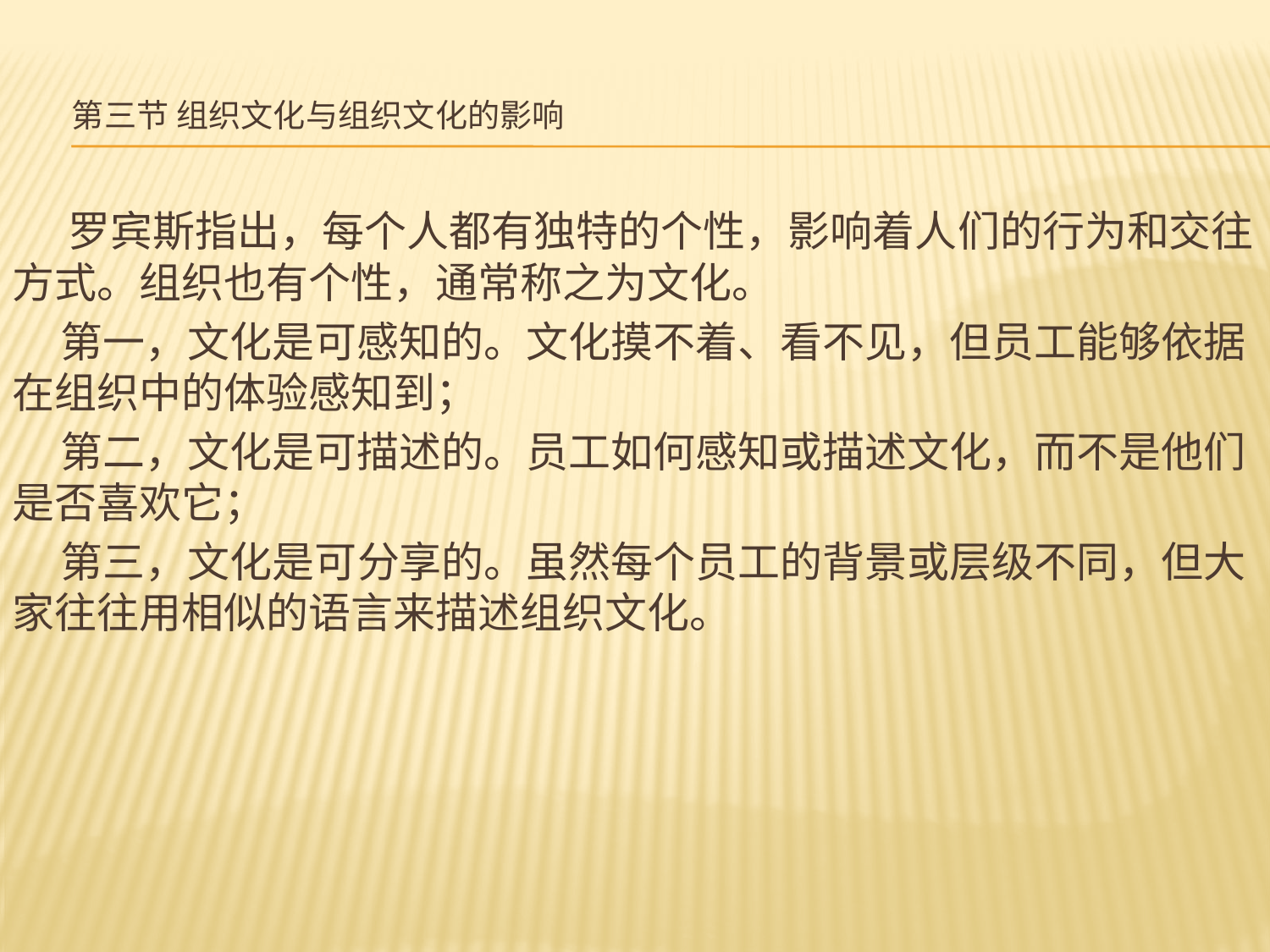

# 第三节 组织文化与组织文化的影响
    罗宾斯指出，每个人都有独特的个性，影响着人们的行为和交往方式。组织也有个性，通常称之为文化。
    第一，文化是可感知的。文化摸不着、看不见，但员工能够依据在组织中的体验感知到；
    第二，文化是可描述的。员工如何感知或描述文化，而不是他们是否喜欢它；
    第三，文化是可分享的。虽然每个员工的背景或层级不同，但大家往往用相似的语言来描述组织文化。